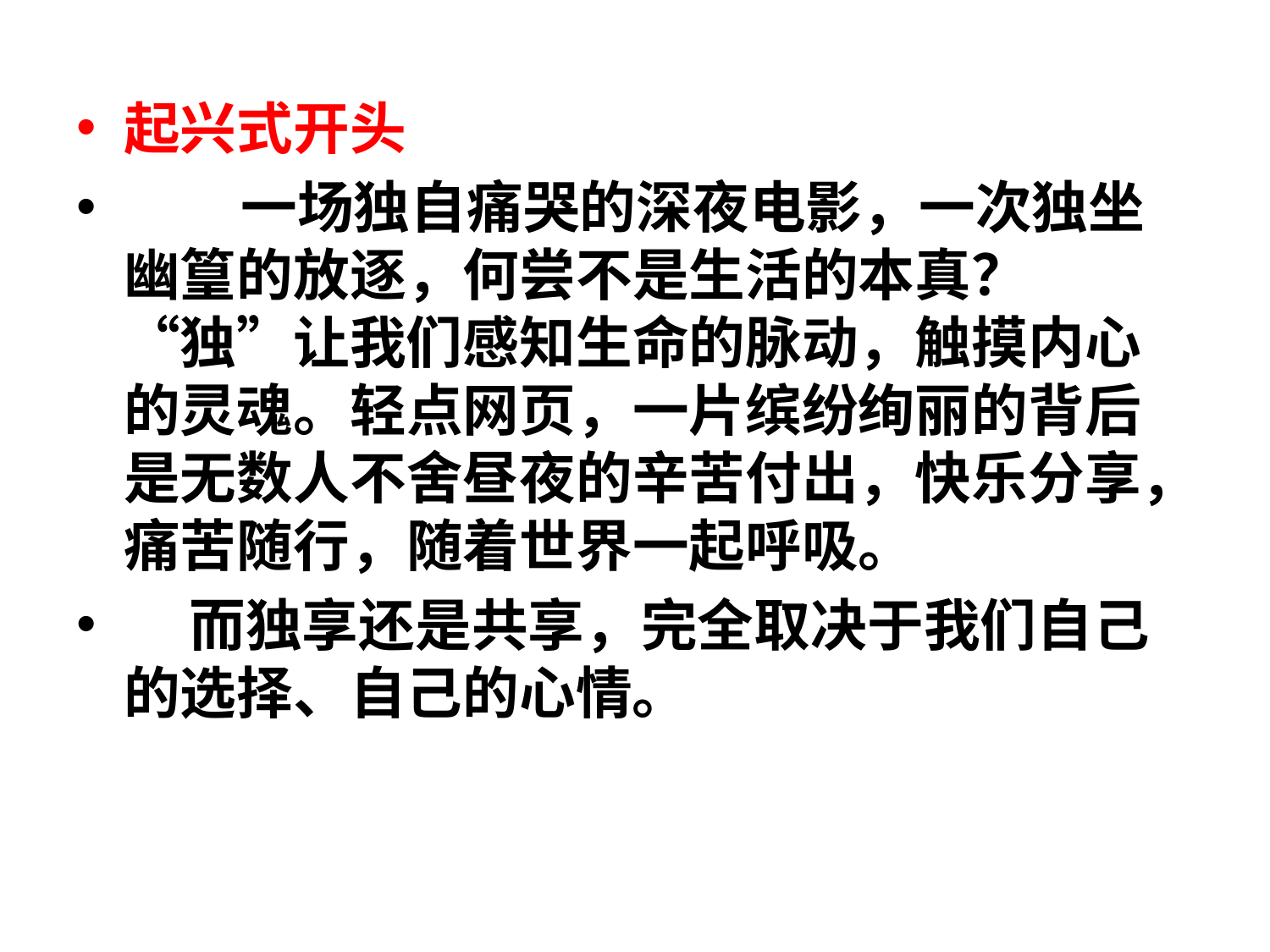

起兴式开头
        一场独自痛哭的深夜电影，一次独坐幽篁的放逐，何尝不是生活的本真？“独”让我们感知生命的脉动，触摸内心的灵魂。轻点网页，一片缤纷绚丽的背后是无数人不舍昼夜的辛苦付出，快乐分享，痛苦随行，随着世界一起呼吸。
    而独享还是共享，完全取决于我们自己的选择、自己的心情。